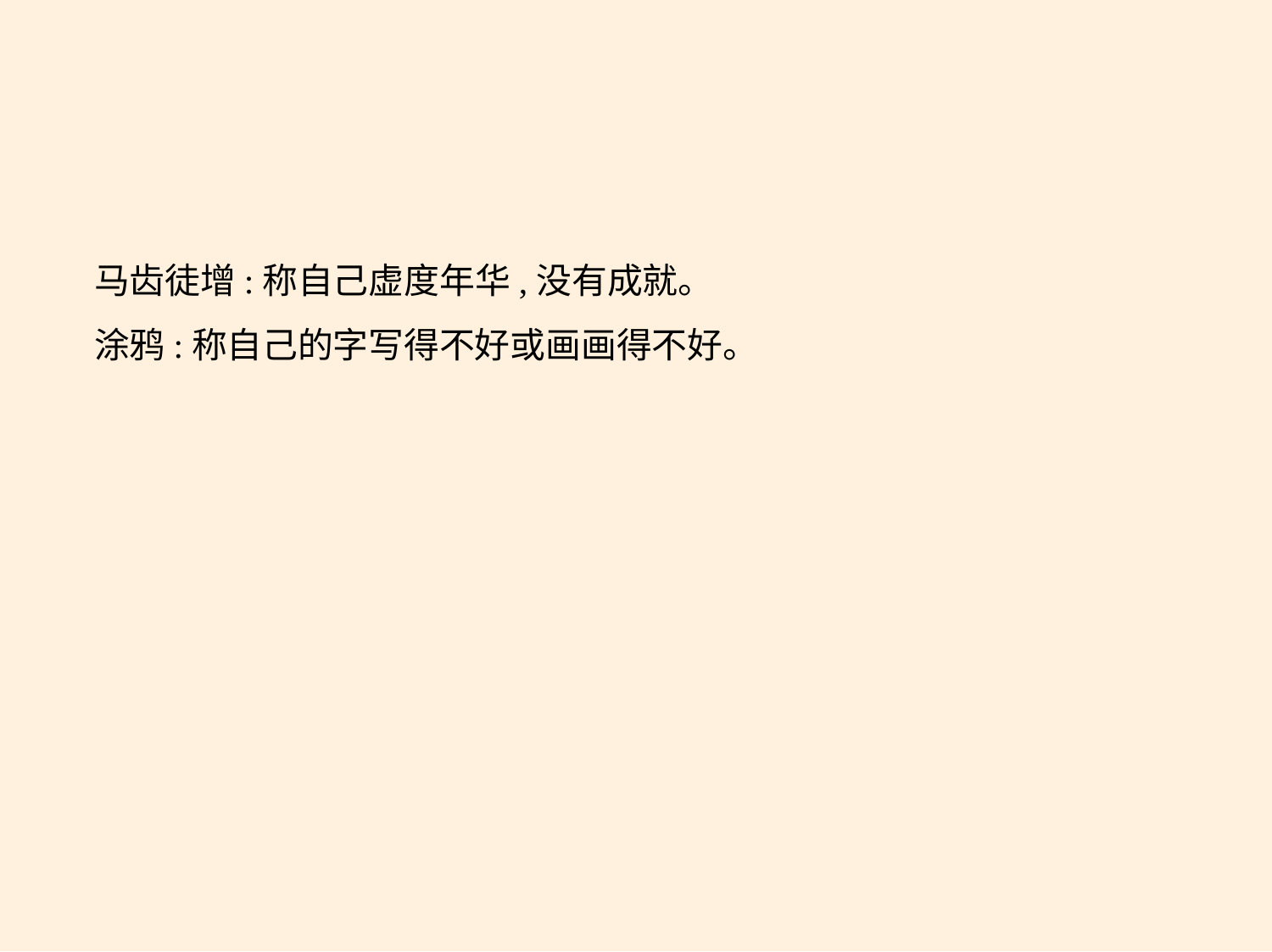

马齿徒增:称自己虚度年华,没有成就。
涂鸦:称自己的字写得不好或画画得不好。